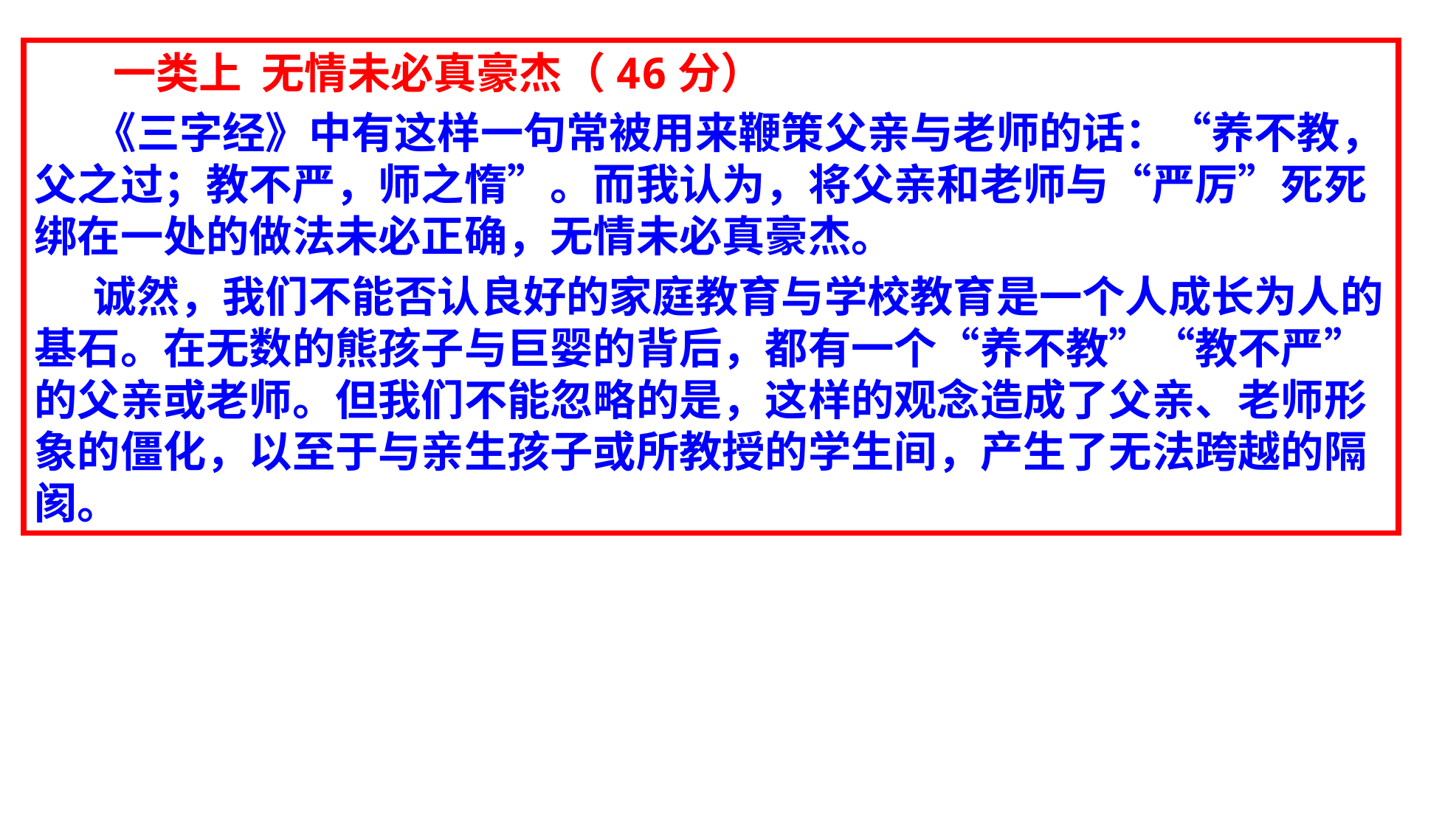

一类上  无情未必真豪杰（46分）
     《三字经》中有这样一句常被用来鞭策父亲与老师的话：“养不教，父之过；教不严，师之惰”。而我认为，将父亲和老师与“严厉”死死绑在一处的做法未必正确，无情未必真豪杰。
     诚然，我们不能否认良好的家庭教育与学校教育是一个人成长为人的基石。在无数的熊孩子与巨婴的背后，都有一个“养不教”“教不严”的父亲或老师。但我们不能忽略的是，这样的观念造成了父亲、老师形象的僵化，以至于与亲生孩子或所教授的学生间，产生了无法跨越的隔阂。